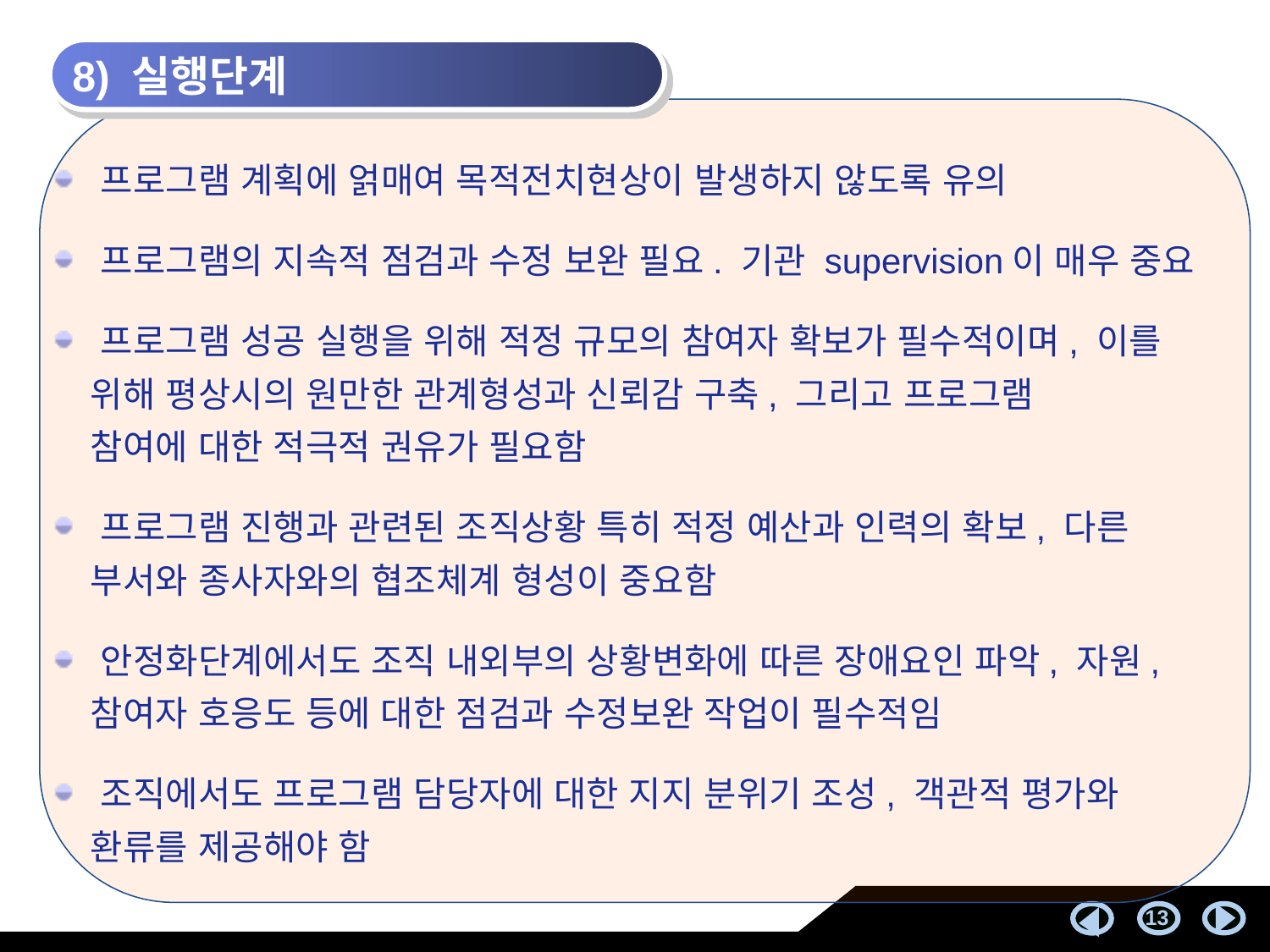

8) 실행단계

 프로그램 계획에 얽매여 목적전치현상이 발생하지 않도록 유의

 프로그램의 지속적 점검과 수정 보완 필요. 기관 supervision이 매우 중요

 프로그램 성공 실행을 위해 적정 규모의 참여자 확보가 필수적이며, 이를
   위해 평상시의 원만한 관계형성과 신뢰감 구축, 그리고 프로그램
   참여에 대한 적극적 권유가 필요함

 프로그램 진행과 관련된 조직상황 특히 적정 예산과 인력의 확보, 다른
   부서와 종사자와의 협조체계 형성이 중요함

 안정화단계에서도 조직 내외부의 상황변화에 따른 장애요인 파악, 자원,
   참여자 호응도 등에 대한 점검과 수정보완 작업이 필수적임

 조직에서도 프로그램 담당자에 대한 지지 분위기 조성, 객관적 평가와
   환류를 제공해야 함